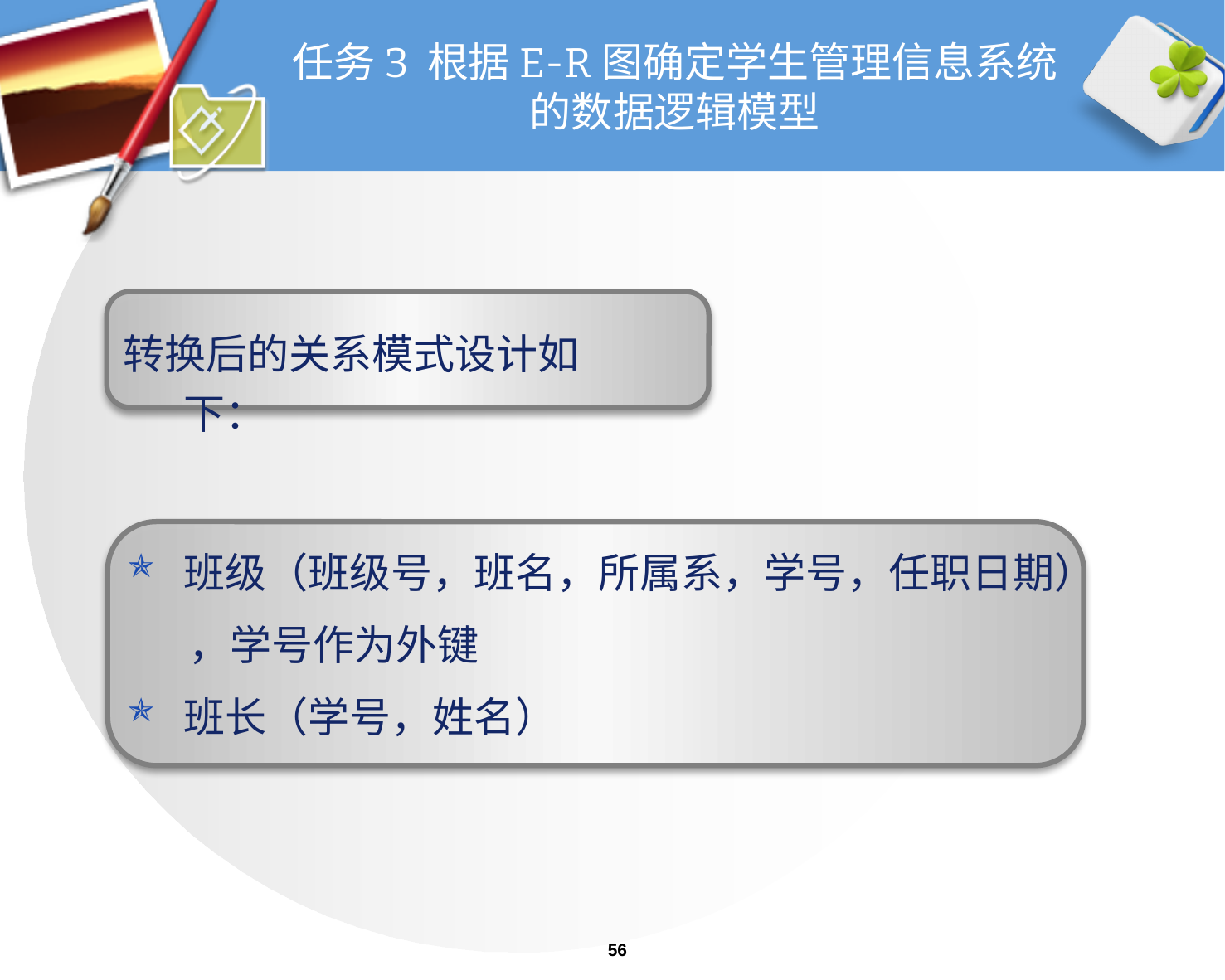

# 任务3 根据E-R图确定学生管理信息系统的数据逻辑模型

转换后的关系模式设计如下：
班级（班级号，班名，所属系，学号，任职日期）
      ，学号作为外键
班长（学号，姓名）
56